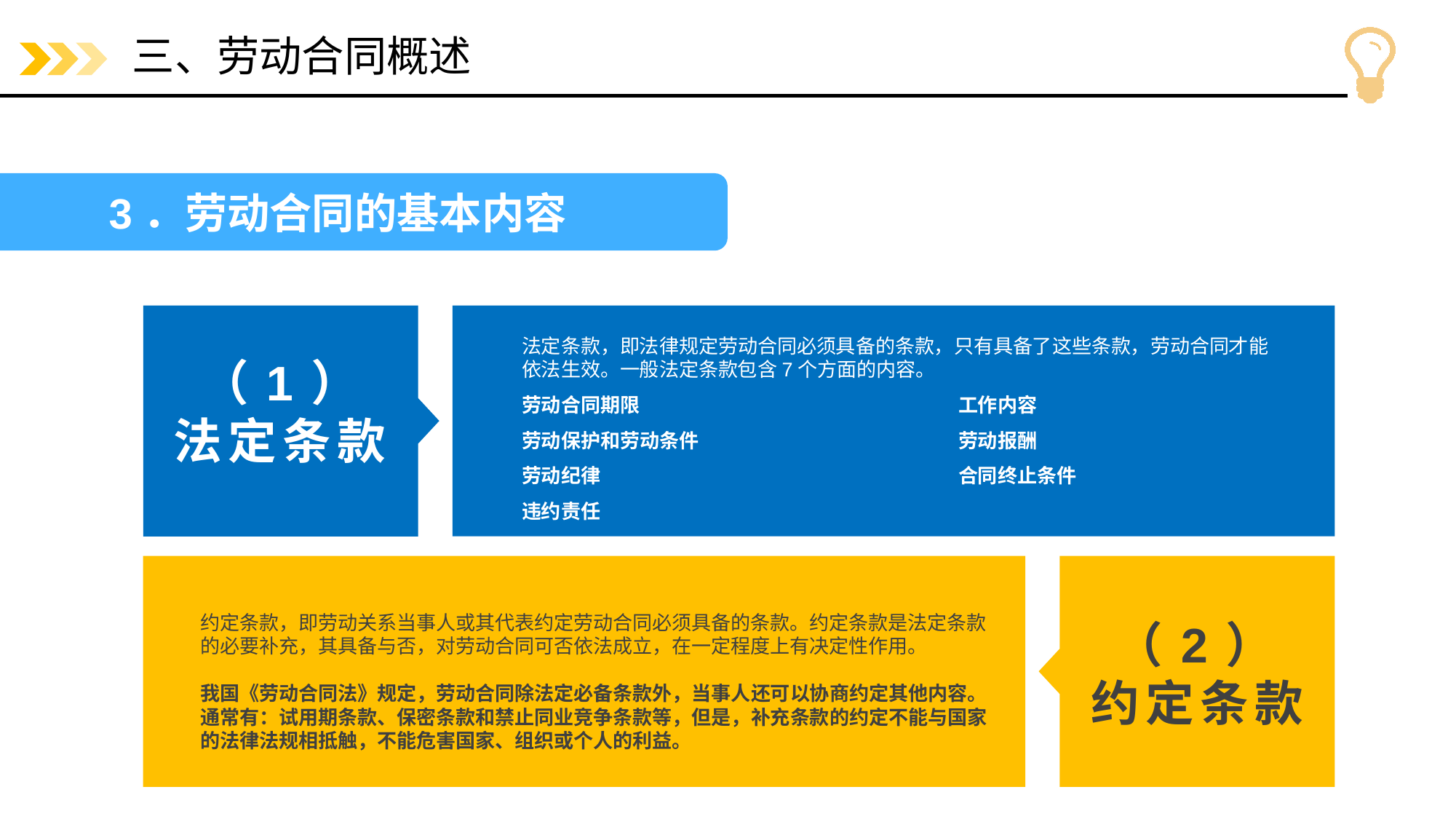

17
# 三、劳动合同概述
3．劳动合同的基本内容

法定条款，即法律规定劳动合同必须具备的条款，只有具备了这些条款，劳动合同才能依法生效。一般法定条款包含7个方面的内容。
劳动合同期限			工作内容
劳动保护和劳动条件			劳动报酬
劳动纪律				合同终止条件
违约责任
（1）
法定条款

约定条款，即劳动关系当事人或其代表约定劳动合同必须具备的条款。约定条款是法定条款的必要补充，其具备与否，对劳动合同可否依法成立，在一定程度上有决定性作用。

我国《劳动合同法》规定，劳动合同除法定必备条款外，当事人还可以协商约定其他内容。通常有：试用期条款、保密条款和禁止同业竞争条款等，但是，补充条款的约定不能与国家的法律法规相抵触，不能危害国家、组织或个人的利益。
（2）
约定条款